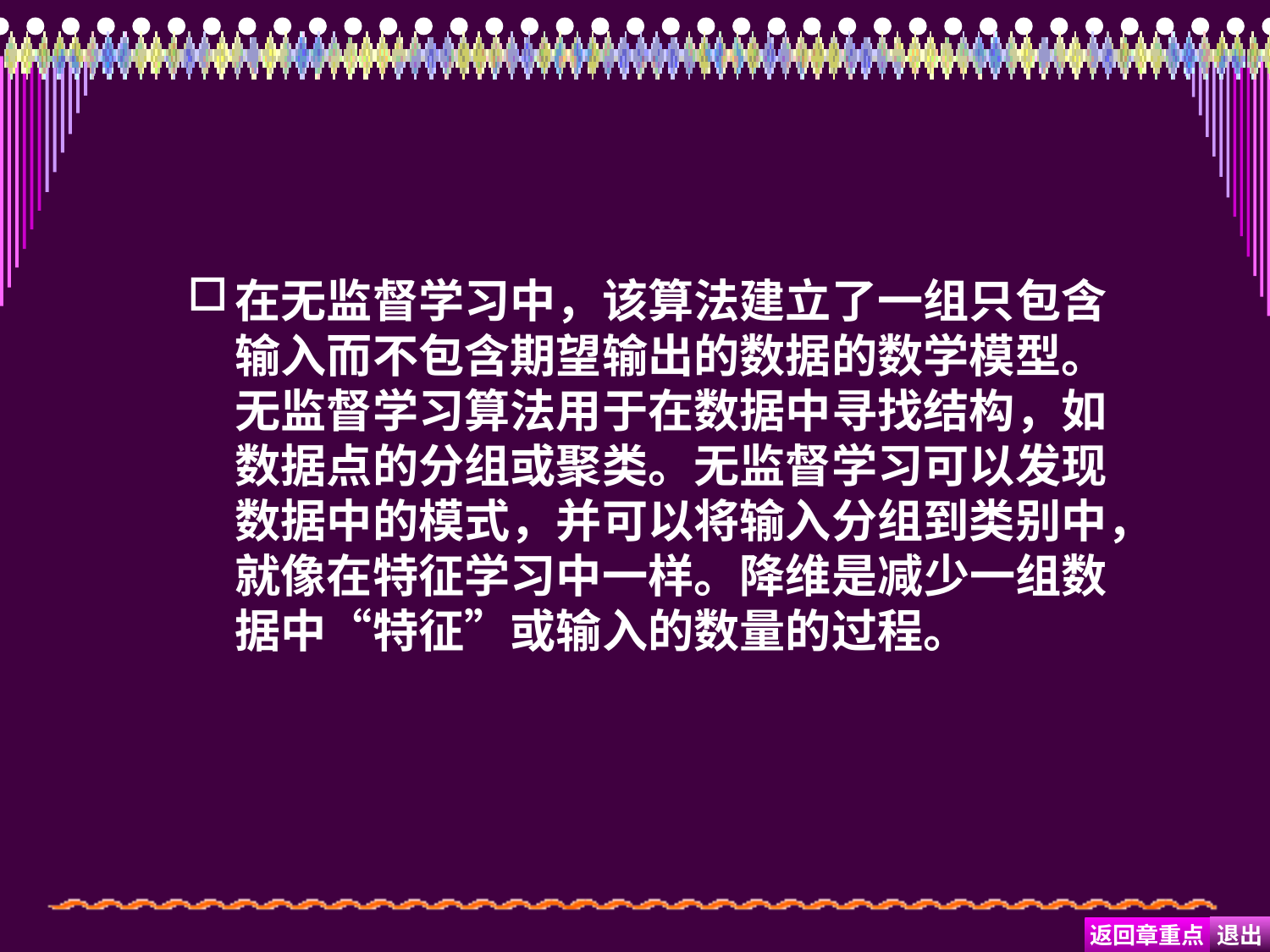

#
在无监督学习中，该算法建立了一组只包含输入而不包含期望输出的数据的数学模型。无监督学习算法用于在数据中寻找结构，如数据点的分组或聚类。无监督学习可以发现数据中的模式，并可以将输入分组到类别中，就像在特征学习中一样。降维是减少一组数据中“特征”或输入的数量的过程。